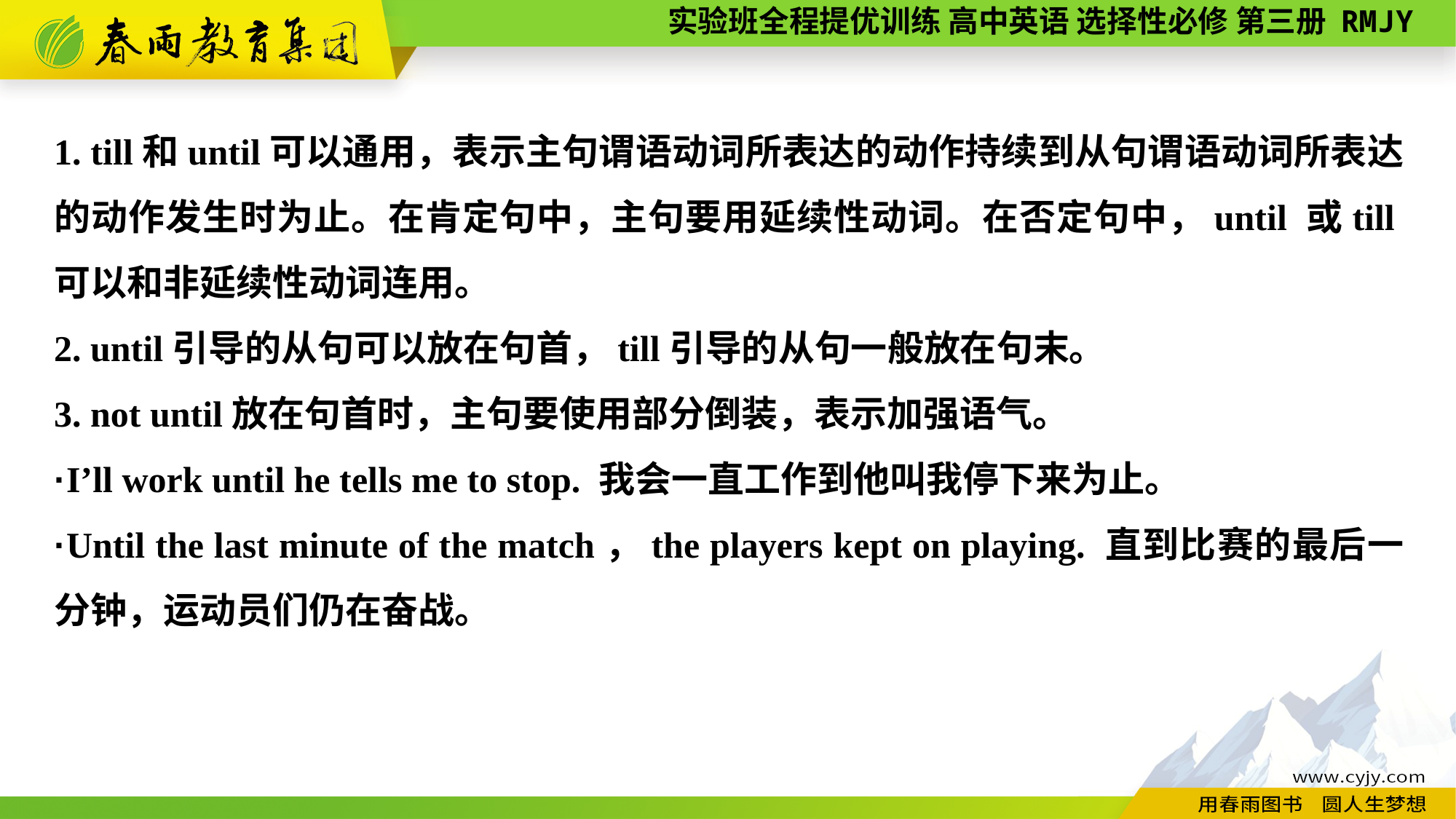

1. till和until可以通用，表示主句谓语动词所表达的动作持续到从句谓语动词所表达的动作发生时为止。在肯定句中，主句要用延续性动词。在否定句中，until 或till可以和非延续性动词连用。
2. until引导的从句可以放在句首，till引导的从句一般放在句末。
3. not until放在句首时，主句要使用部分倒装，表示加强语气。
·I’ll work until he tells me to stop. 我会一直工作到他叫我停下来为止。
·Until the last minute of the match，the players kept on playing. 直到比赛的最后一分钟，运动员们仍在奋战。